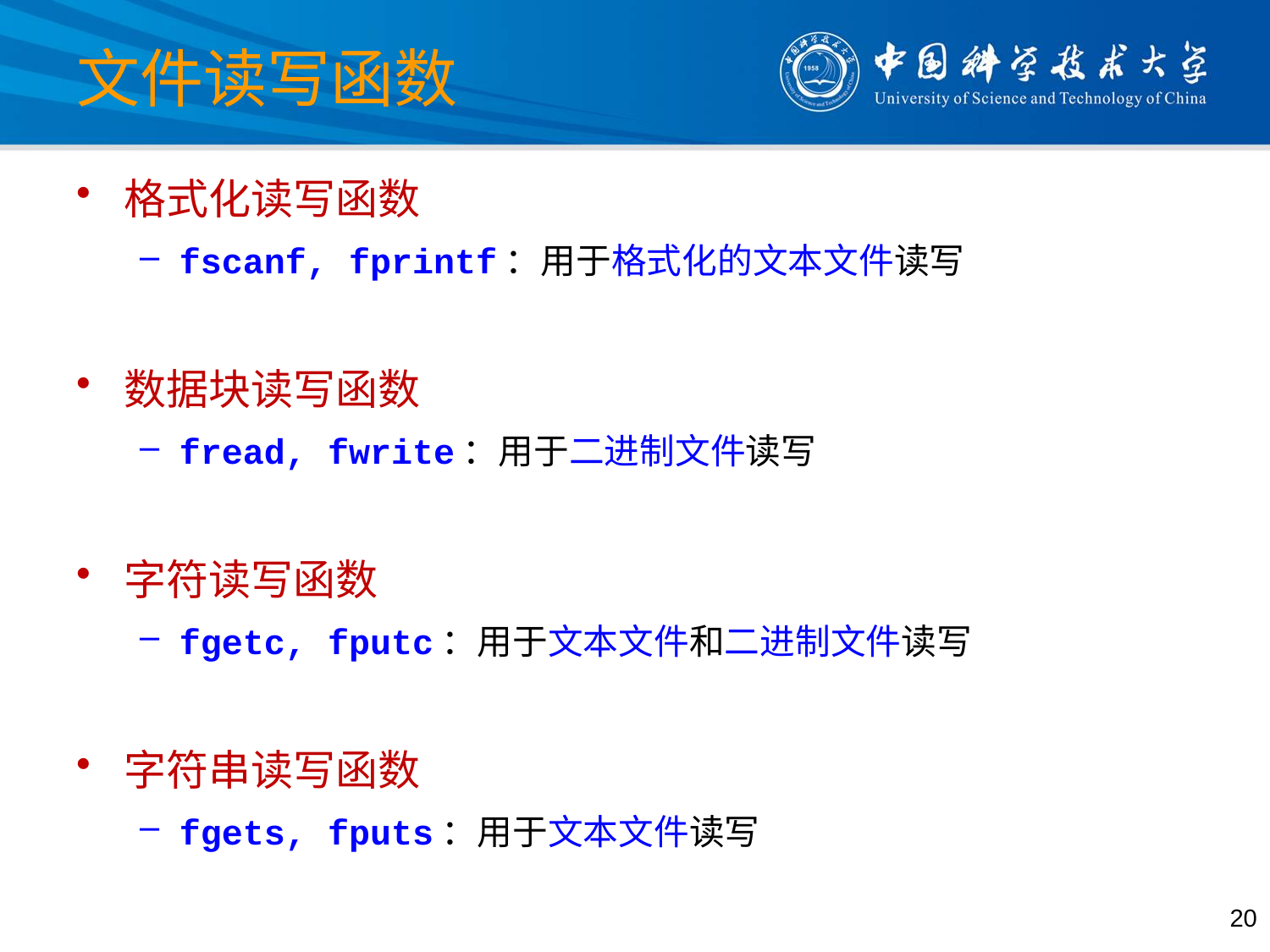

# 文件读写函数
格式化读写函数
fscanf, fprintf：用于格式化的文本文件读写

数据块读写函数
fread, fwrite：用于二进制文件读写

字符读写函数
fgetc, fputc：用于文本文件和二进制文件读写

字符串读写函数
fgets, fputs：用于文本文件读写
20